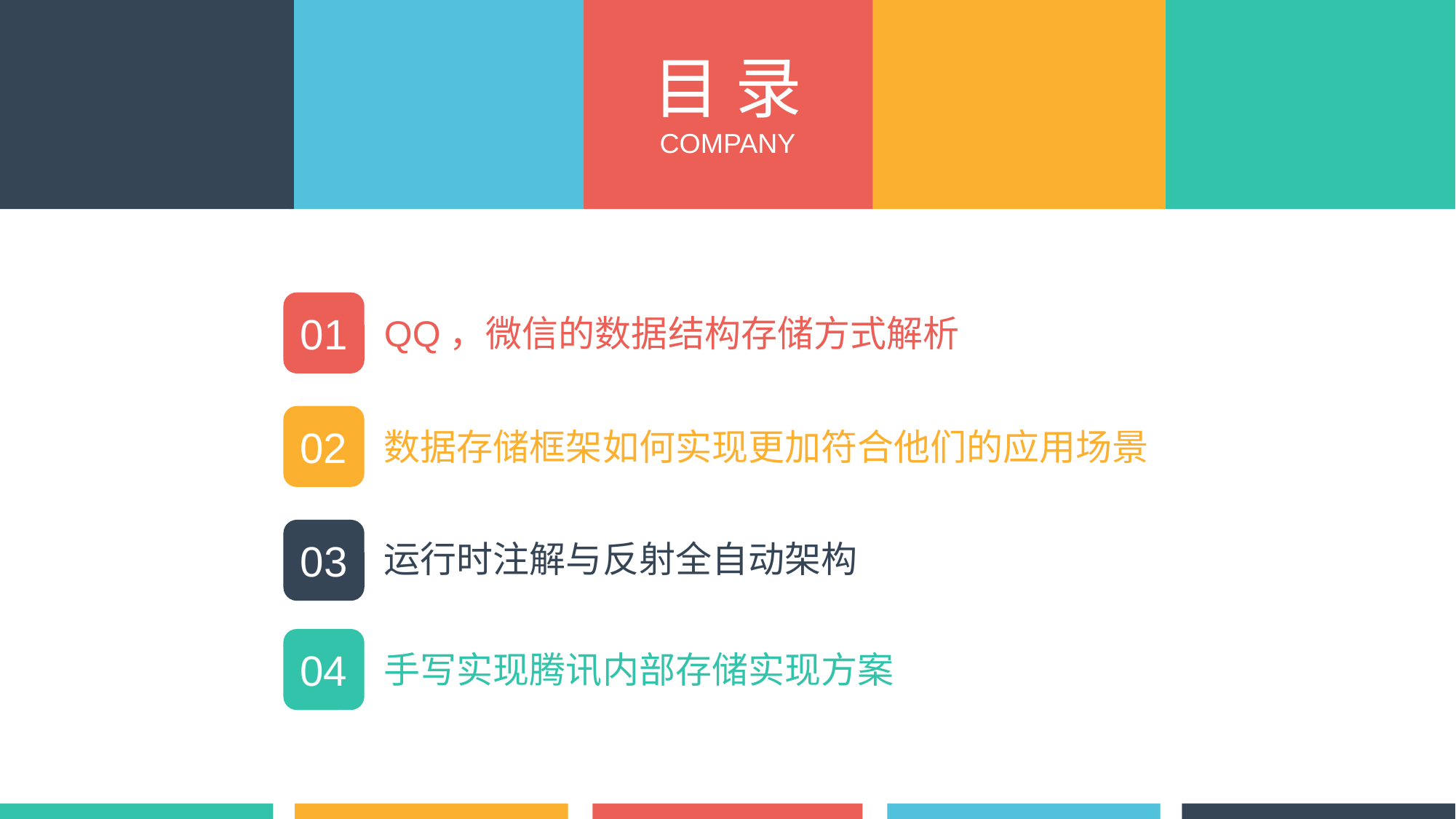

目 录
COMPANY
01
QQ，微信的数据结构存储方式解析
02
数据存储框架如何实现更加符合他们的应用场景
03
运行时注解与反射全自动架构
04
手写实现腾讯内部存储实现方案